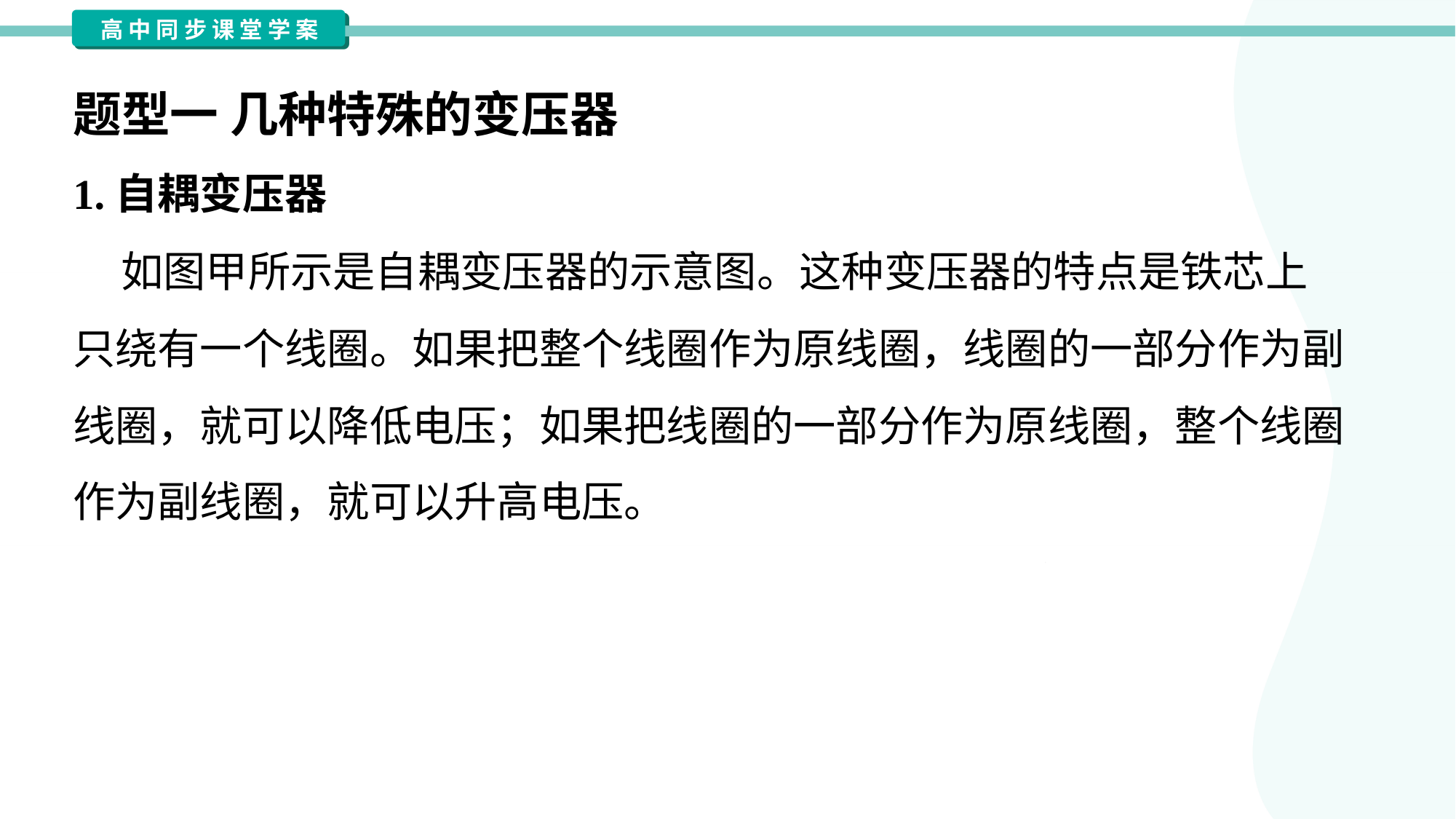

题型一 几种特殊的变压器
1.自耦变压器
    如图甲所示是自耦变压器的示意图。这种变压器的特点是铁芯上
只绕有一个线圈。如果把整个线圈作为原线圈，线圈的一部分作为副
线圈，就可以降低电压；如果把线圈的一部分作为原线圈，整个线圈
作为副线圈，就可以升高电压。